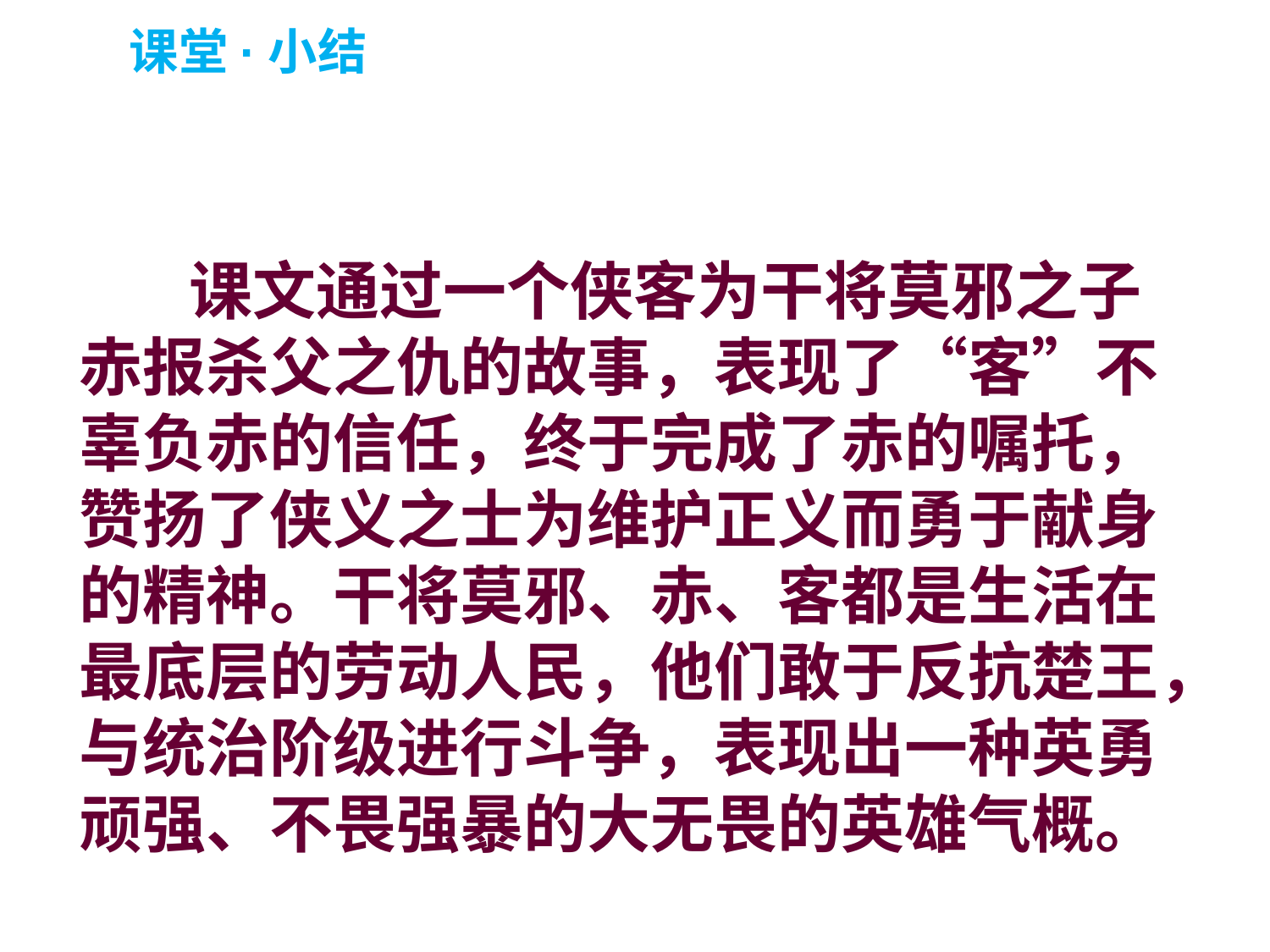

课堂·小结

    课文通过一个侠客为干将莫邪之子赤报杀父之仇的故事，表现了“客”不辜负赤的信任，终于完成了赤的嘱托，赞扬了侠义之士为维护正义而勇于献身的精神。干将莫邪、赤、客都是生活在最底层的劳动人民，他们敢于反抗楚王，与统治阶级进行斗争，表现出一种英勇顽强、不畏强暴的大无畏的英雄气概。